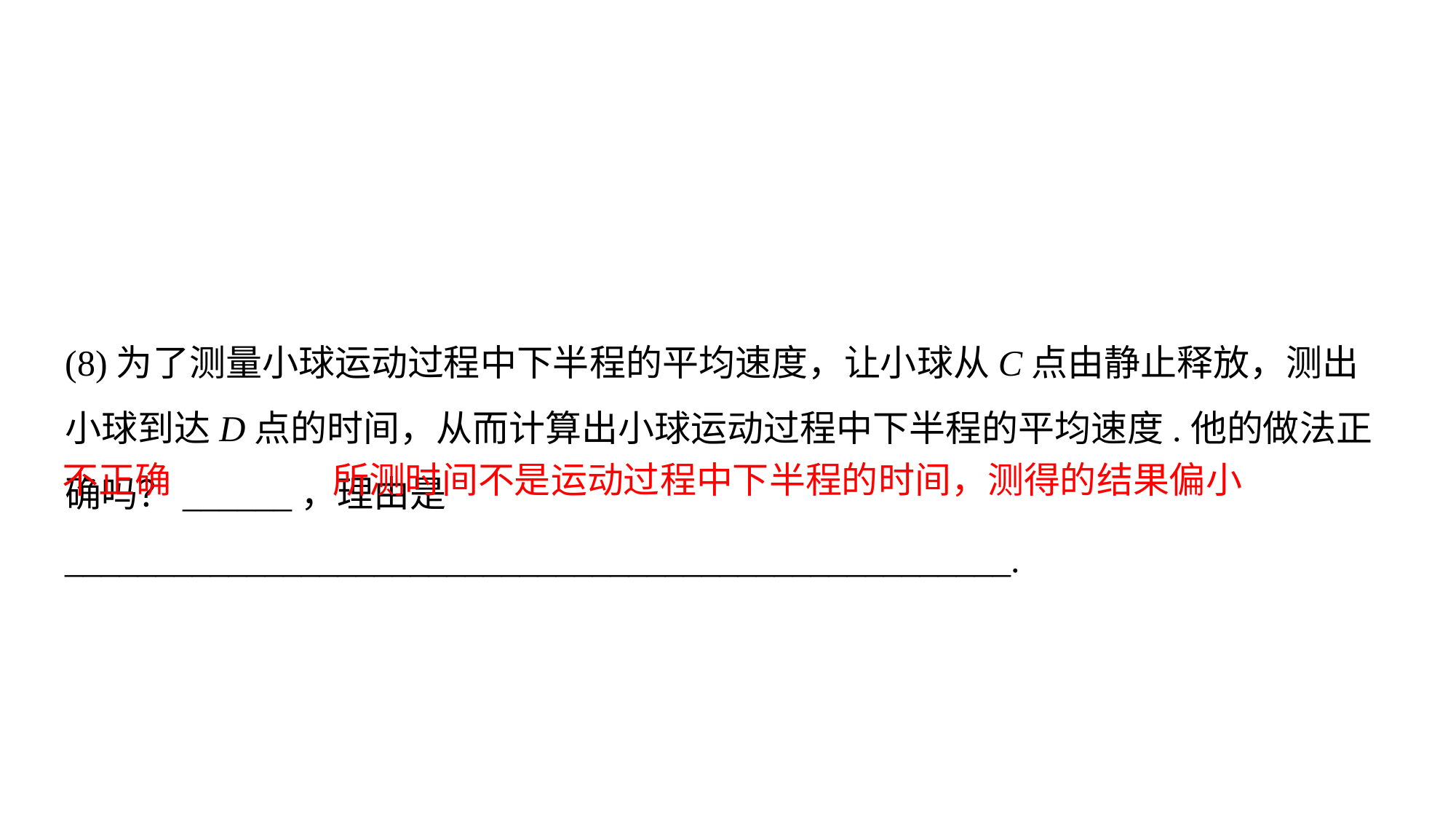

(8)为了测量小球运动过程中下半程的平均速度，让小球从C点由静止释放，测出小球到达D点的时间，从而计算出小球运动过程中下半程的平均速度.他的做法正确吗？______，理由是____________________________________________________.
不正确
所测时间不是运动过程中下半程的时间，测得的结果偏小